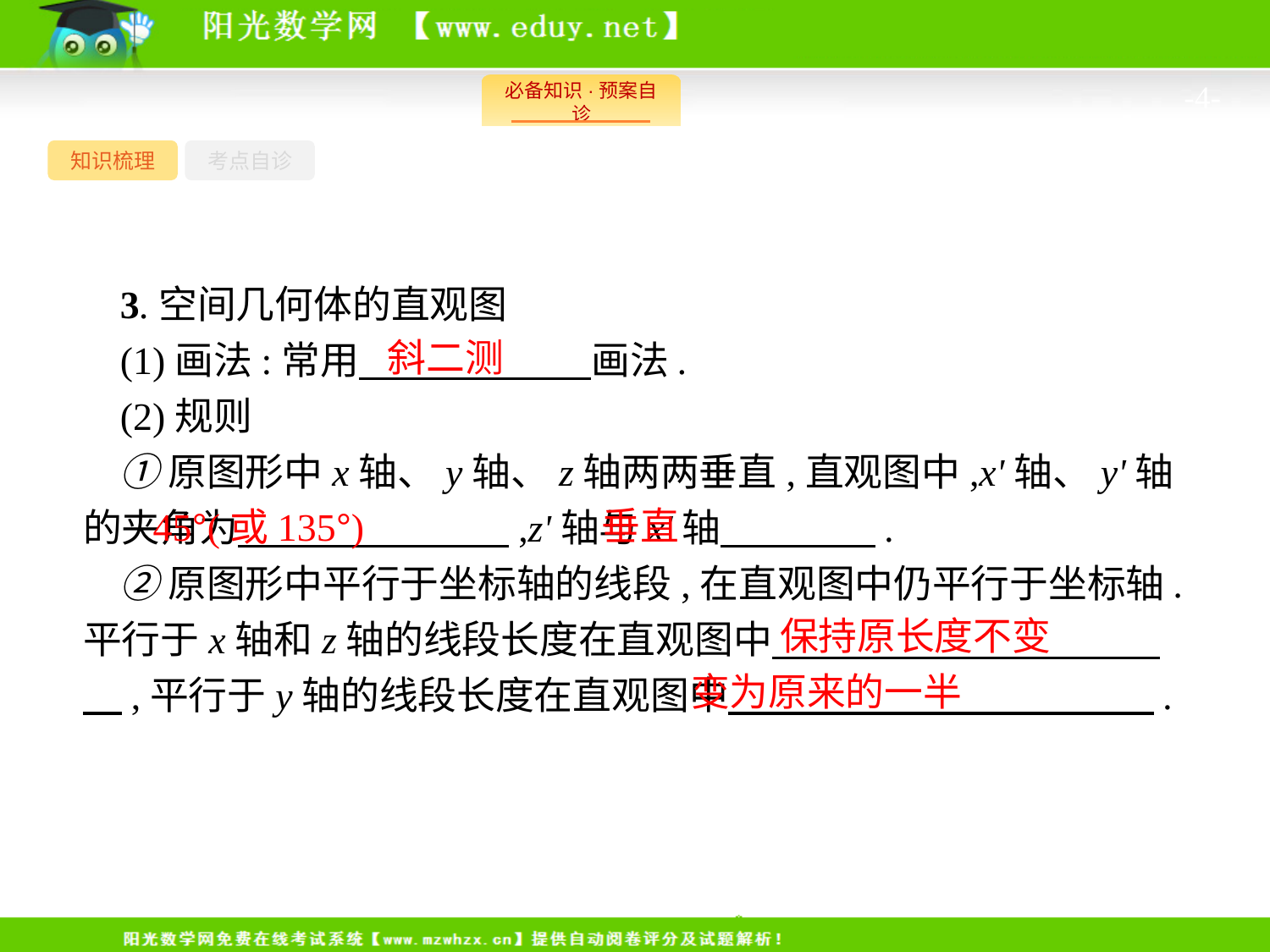

-4-
知识梳理
考点自诊
3.空间几何体的直观图
(1)画法:常用　　　　　　画法.
(2)规则
①原图形中x轴、y轴、z轴两两垂直,直观图中,x'轴、y'轴的夹角为　　　　　　　,z'轴与x'轴　　　　.
②原图形中平行于坐标轴的线段,在直观图中仍平行于坐标轴.平行于x轴和z轴的线段长度在直观图中　　　　　　　　　　　,平行于y轴的线段长度在直观图中　　　　　　　　　　　.
斜二测
垂直
45°(或135°)
保持原长度不变
变为原来的一半